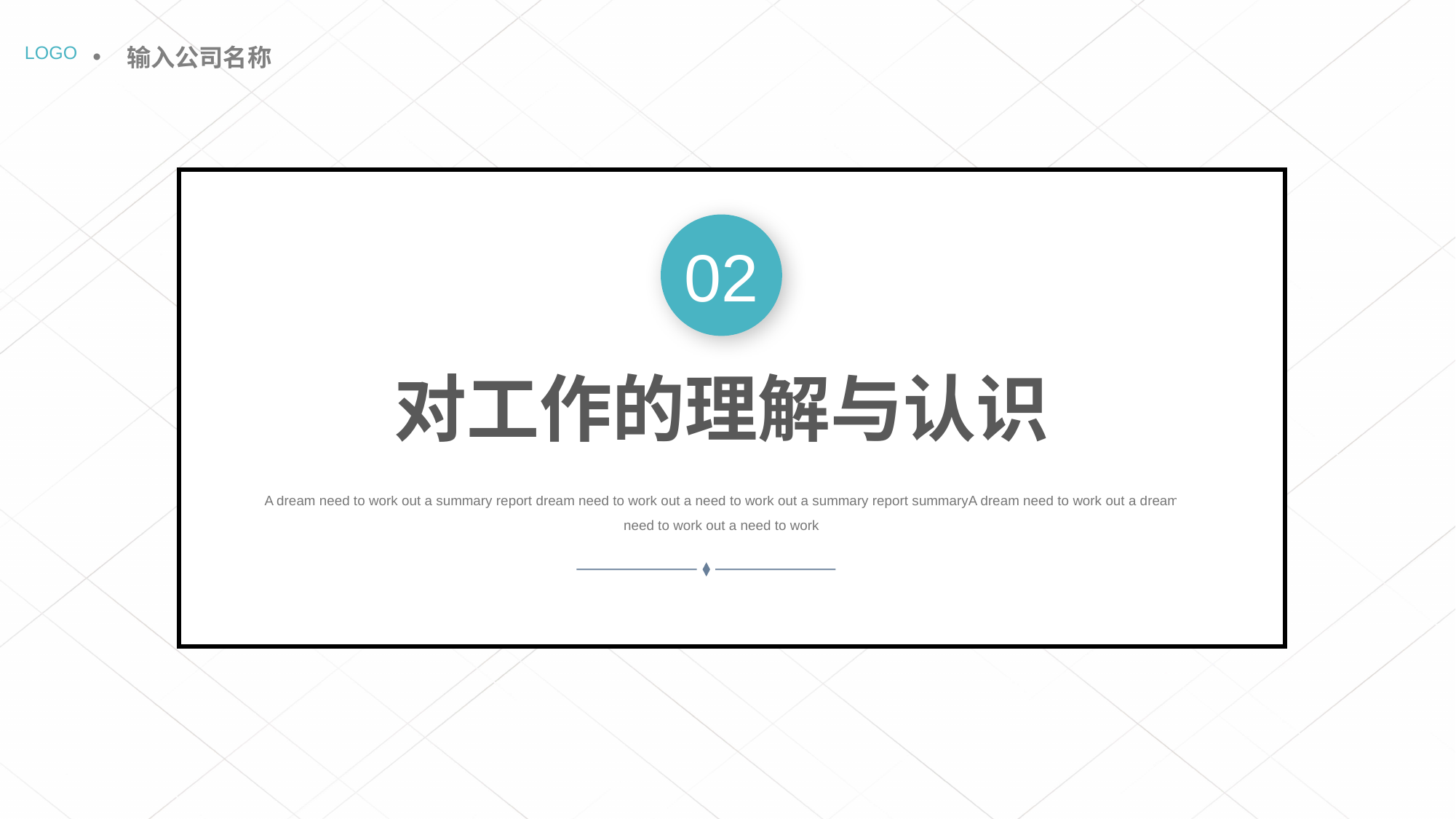

LOGO
输入公司名称

02
对工作的理解与认识
A dream need to work out a summary report dream need to work out a need to work out a summary report summaryA dream need to work out a dream need to work out a need to work